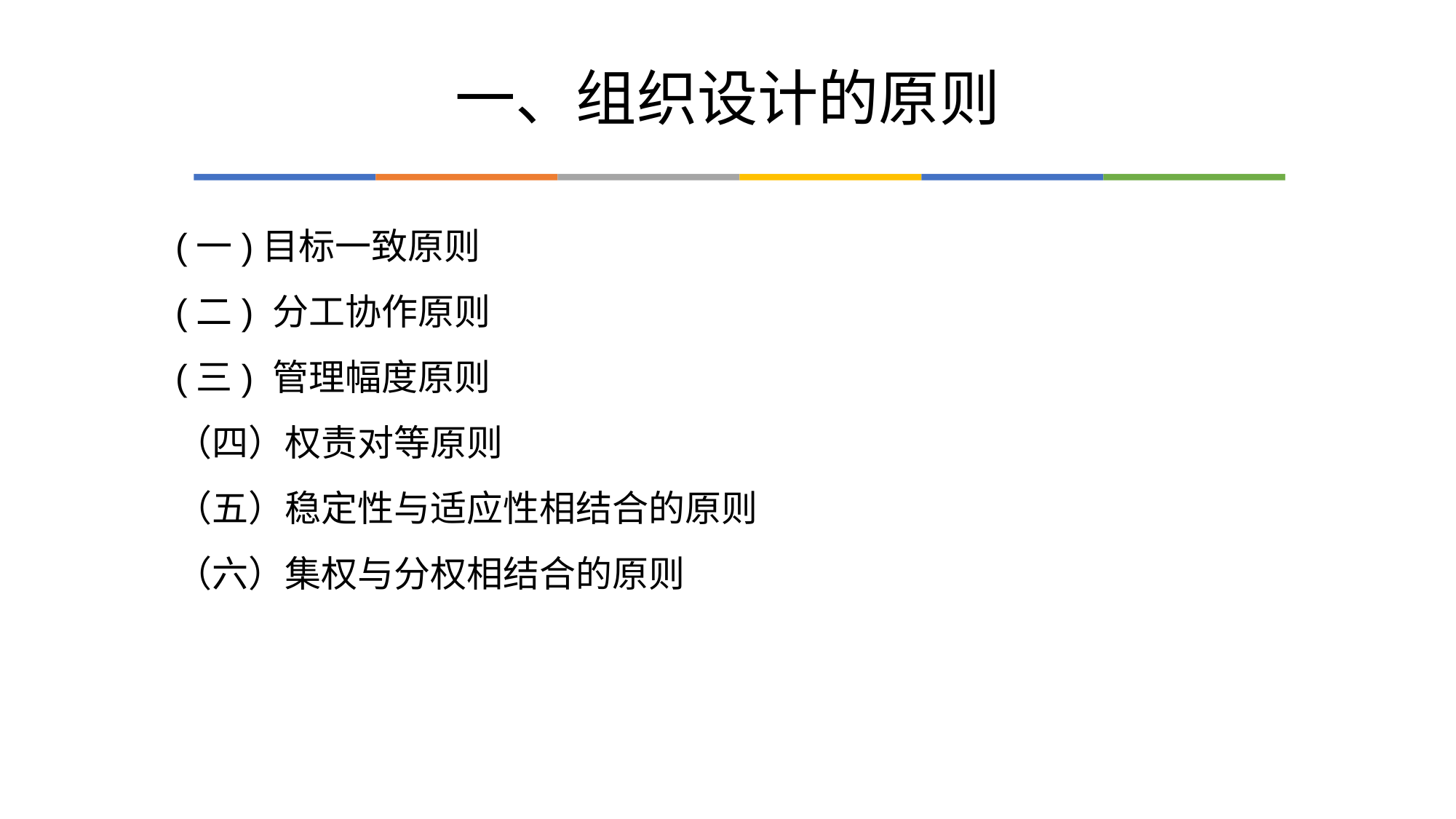

# 一、组织设计的原则
(一)目标一致原则
(二) 分工协作原则
(三) 管理幅度原则
（四）权责对等原则
（五）稳定性与适应性相结合的原则
（六）集权与分权相结合的原则